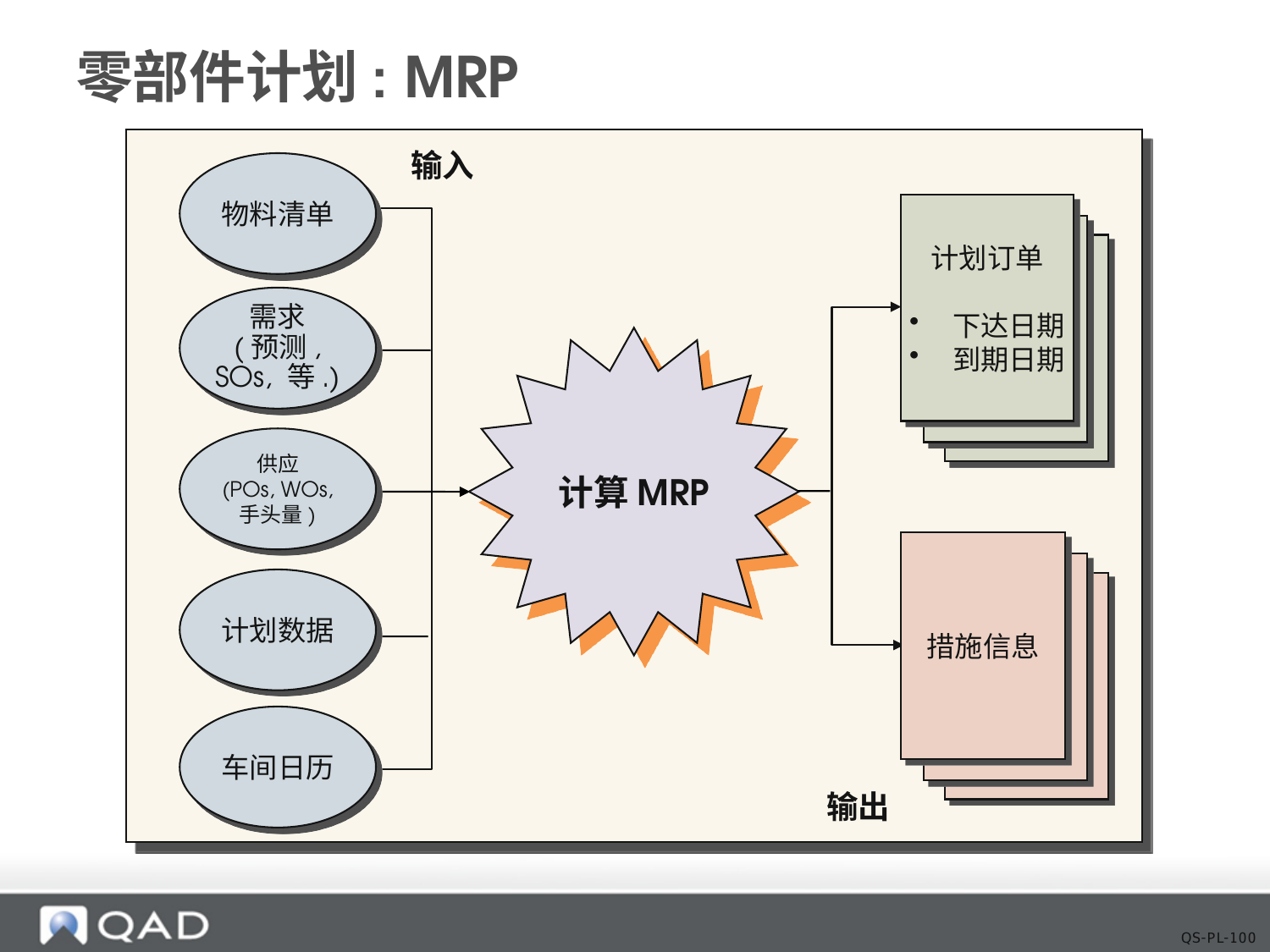

# 零部件计划: MRP

输入
输出
物料清单
计划订单
 下达日期
 到期日期

需求
(预测,
SOs, 等.)

计算MRP

供应
(POs, WOs,
手头量)

措施信息

计划数据

车间日历
QS-PL-100